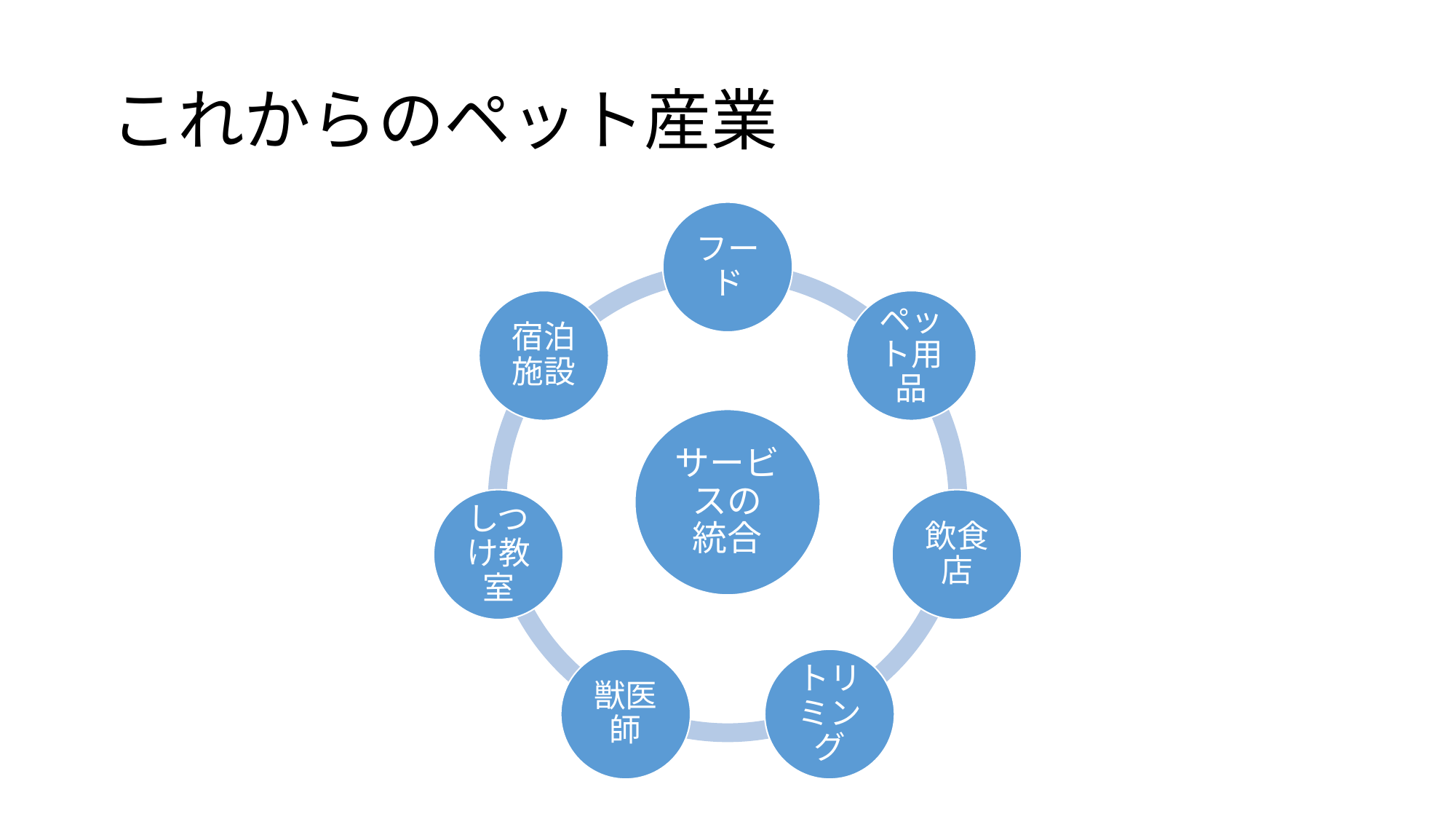

# これからのペット産業
サービスの
統合
フード
ペット用品
飲食店
トリミング
獣医師
しつけ教室
宿泊施設